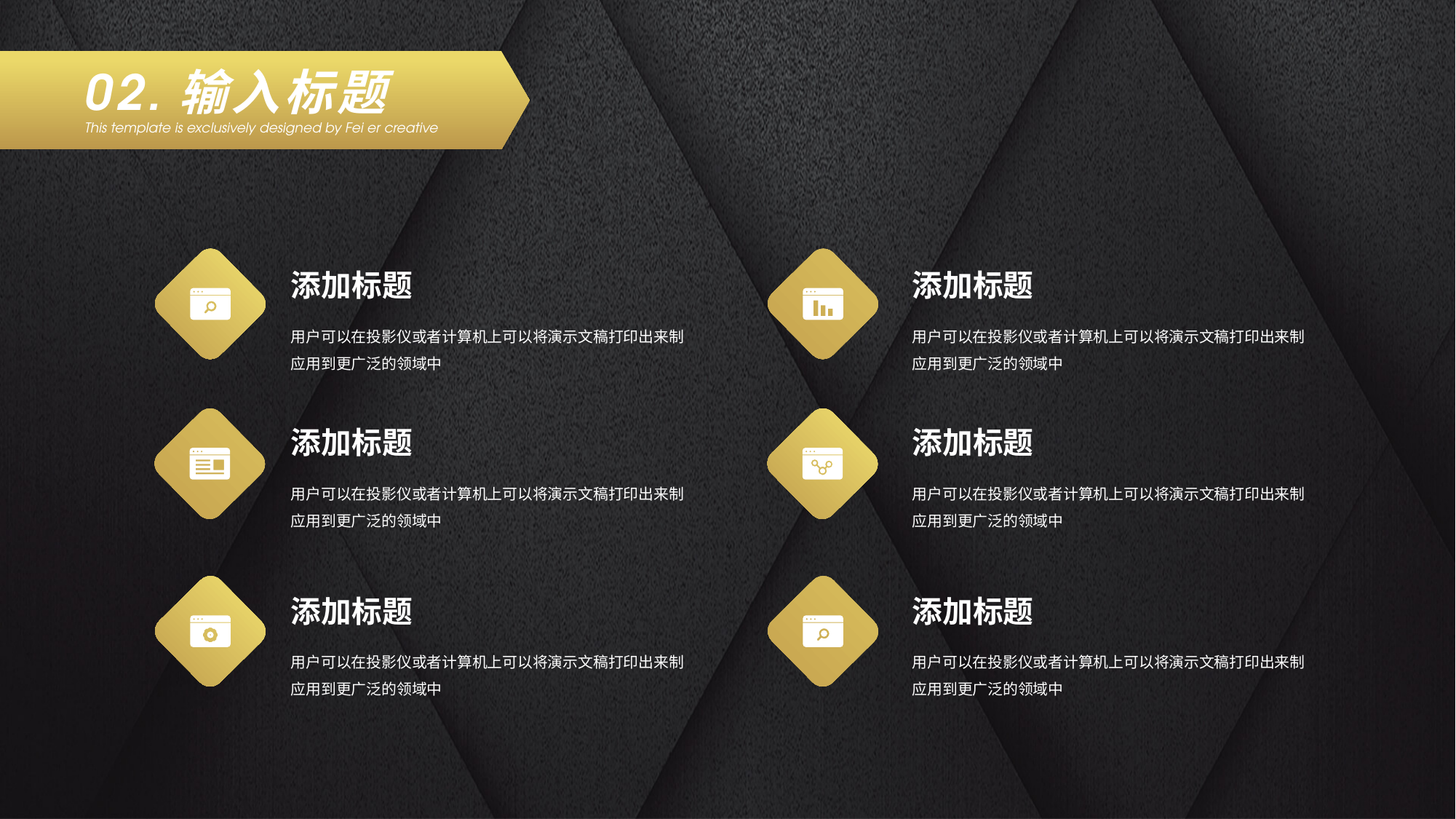

02.输入标题
This template is exclusively designed by Fei er creative

添加标题
用户可以在投影仪或者计算机上可以将演示文稿打印出来制应用到更广泛的领域中
添加标题
用户可以在投影仪或者计算机上可以将演示文稿打印出来制应用到更广泛的领域中

添加标题
用户可以在投影仪或者计算机上可以将演示文稿打印出来制应用到更广泛的领域中
添加标题
用户可以在投影仪或者计算机上可以将演示文稿打印出来制应用到更广泛的领域中

添加标题
用户可以在投影仪或者计算机上可以将演示文稿打印出来制应用到更广泛的领域中
添加标题
用户可以在投影仪或者计算机上可以将演示文稿打印出来制应用到更广泛的领域中